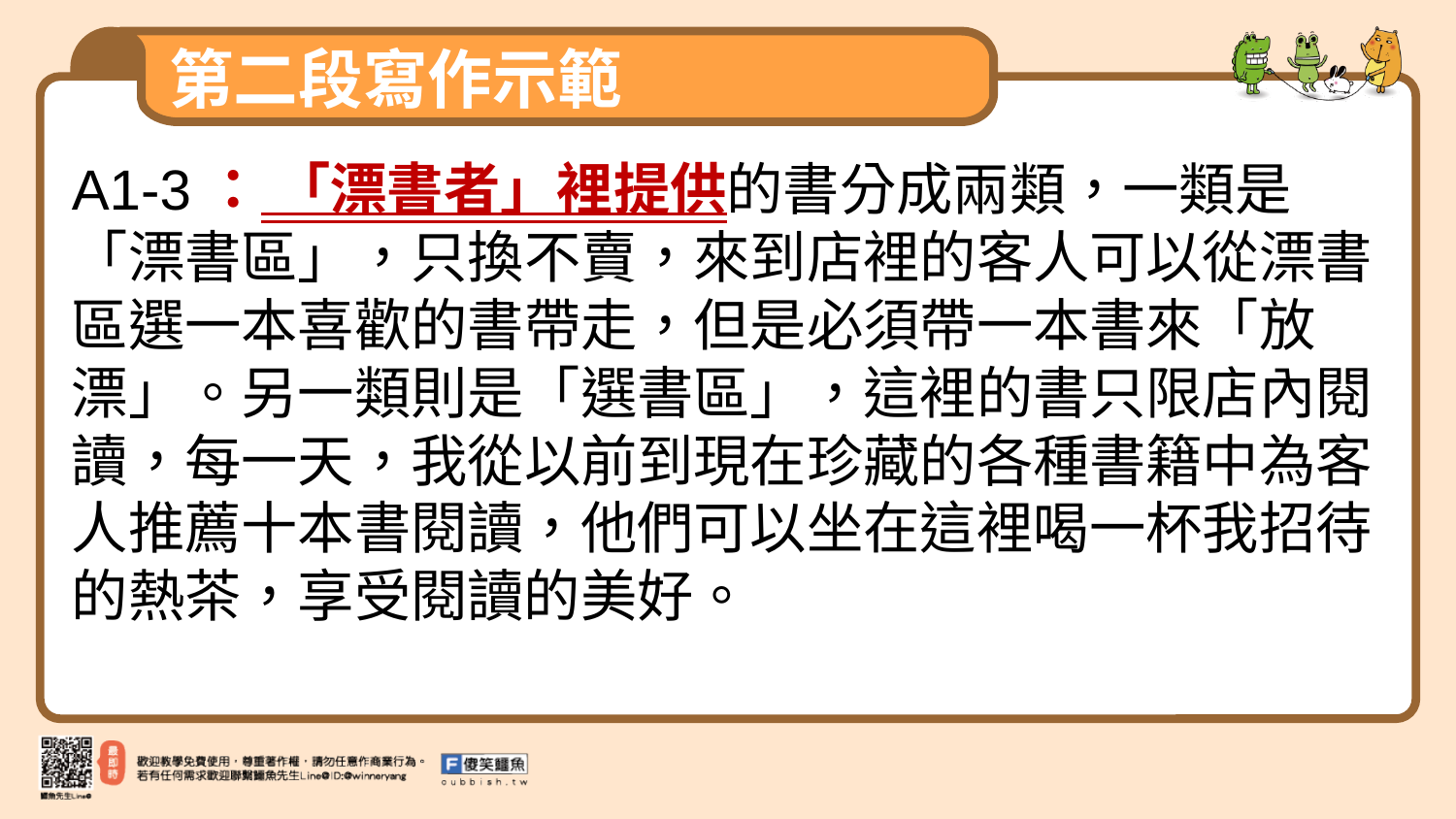

第二段寫作示範
A1-3： 「漂書者」裡提供的書分成兩類，一類是「漂書區」，只換不賣，來到店裡的客人可以從漂書區選一本喜歡的書帶走，但是必須帶一本書來「放漂」。另一類則是「選書區」，這裡的書只限店內閱讀，每一天，我從以前到現在珍藏的各種書籍中為客人推薦十本書閱讀，他們可以坐在這裡喝一杯我招待的熱茶，享受閱讀的美好。